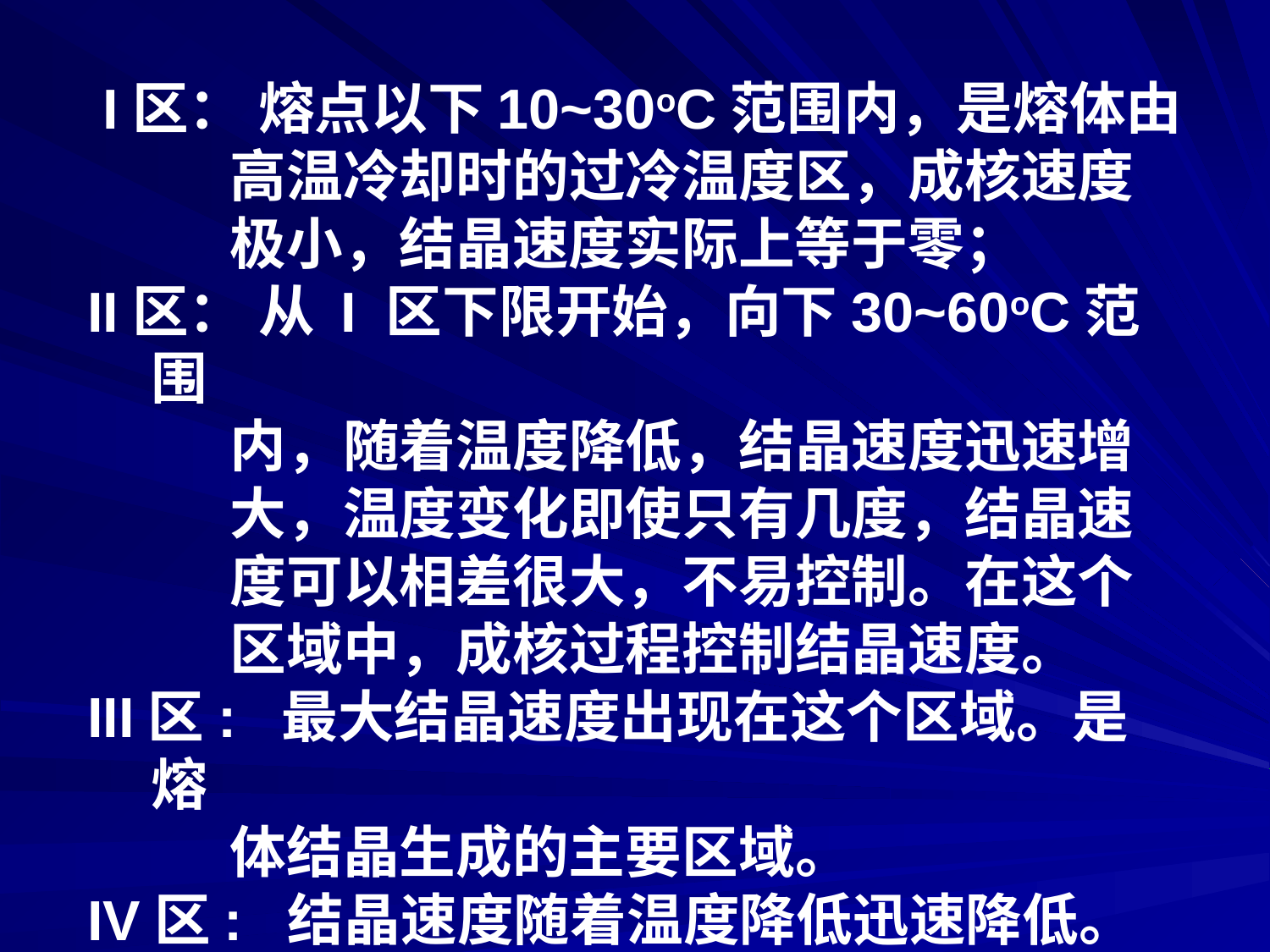

I区： 熔点以下10~30oC范围内，是熔体由
          高温冷却时的过冷温度区，成核速度
          极小，结晶速度实际上等于零；
II区： 从 I 区下限开始，向下30~60oC范围
          内，随着温度降低，结晶速度迅速增
          大，温度变化即使只有几度，结晶速
          度可以相差很大，不易控制。在这个
          区域中，成核过程控制结晶速度。
III区:  最大结晶速度出现在这个区域。是熔
          体结晶生成的主要区域。
IV区:  结晶速度随着温度降低迅速降低。结
          晶速度主要由晶粒生长过程控制。